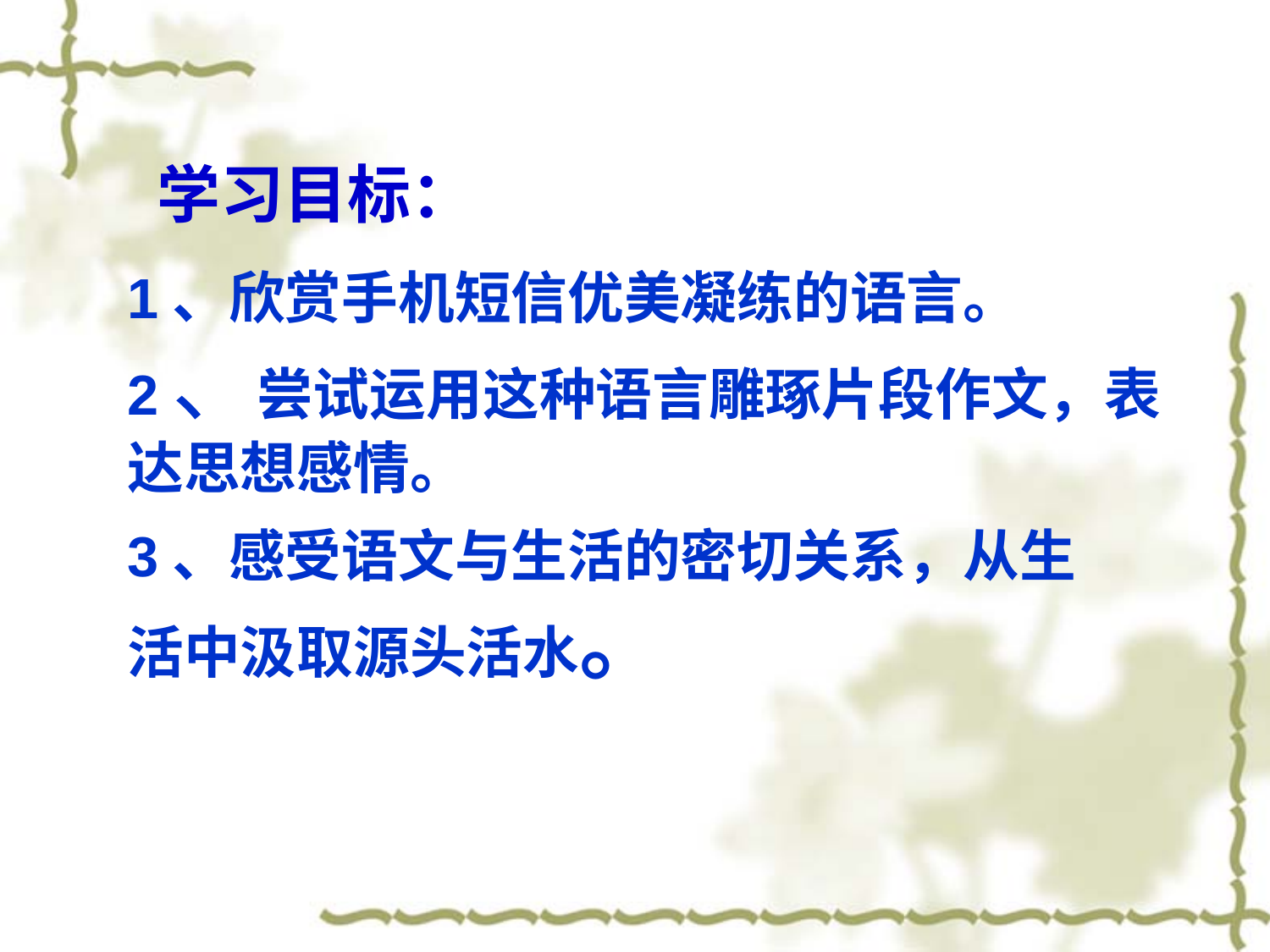

学习目标：
1、欣赏手机短信优美凝练的语言。
2、尝试运用这种语言雕琢片段作文，表达思想感情。
3、感受语文与生活的密切关系，从生活中汲取源头活水。
66